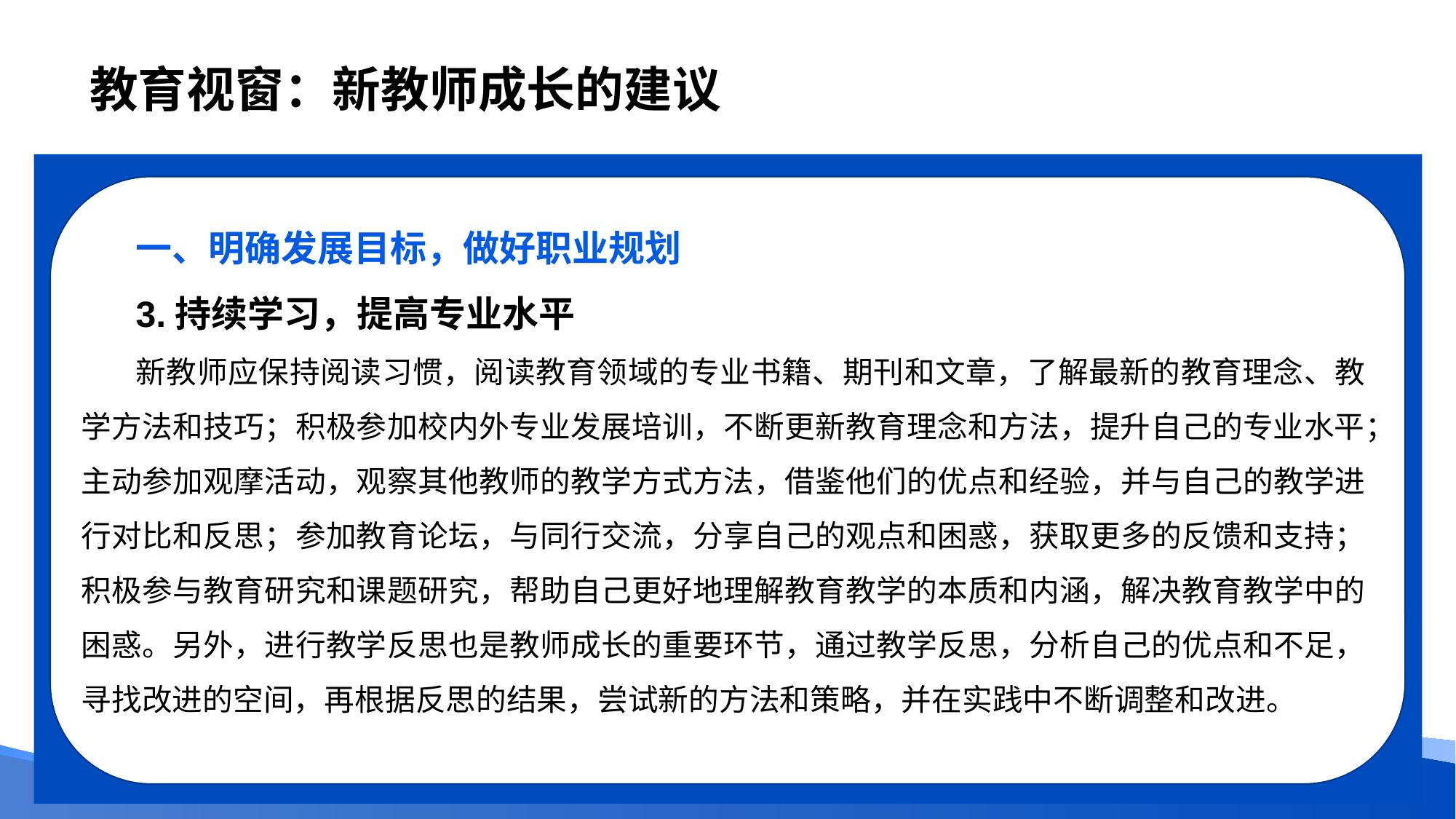

# 教育视窗：新教师成长的建议

一、明确发展目标，做好职业规划
3.持续学习，提高专业水平
新教师应保持阅读习惯，阅读教育领域的专业书籍、期刊和文章，了解最新的教育理念、教学方法和技巧；积极参加校内外专业发展培训，不断更新教育理念和方法，提升自己的专业水平；主动参加观摩活动，观察其他教师的教学方式方法，借鉴他们的优点和经验，并与自己的教学进行对比和反思；参加教育论坛，与同行交流，分享自己的观点和困惑，获取更多的反馈和支持；积极参与教育研究和课题研究，帮助自己更好地理解教育教学的本质和内涵，解决教育教学中的困惑。另外，进行教学反思也是教师成长的重要环节，通过教学反思，分析自己的优点和不足，寻找改进的空间，再根据反思的结果，尝试新的方法和策略，并在实践中不断调整和改进。